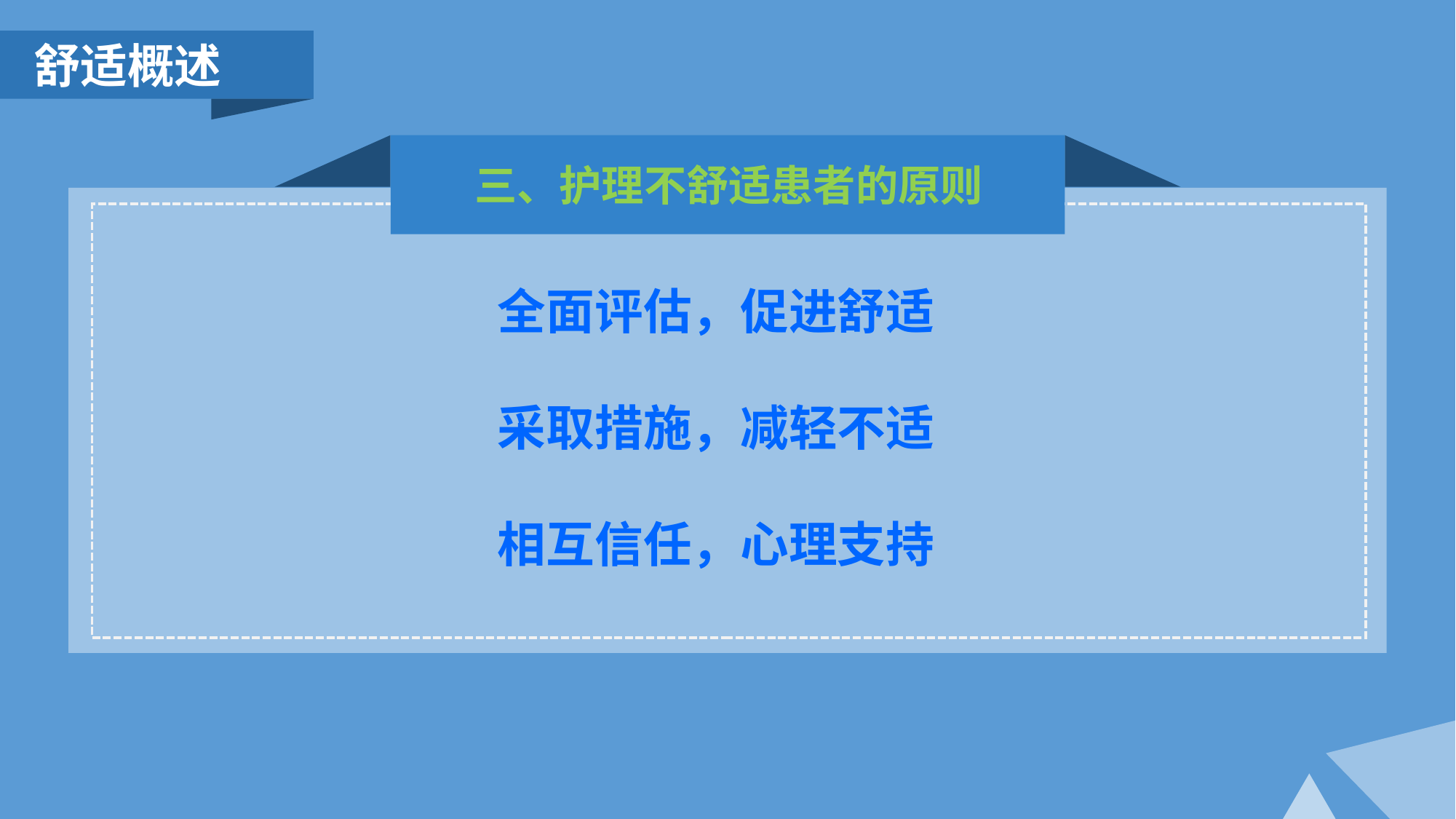

舒适概述

三、护理不舒适患者的原则

全面评估，促进舒适

采取措施，减轻不适

相互信任，心理支持